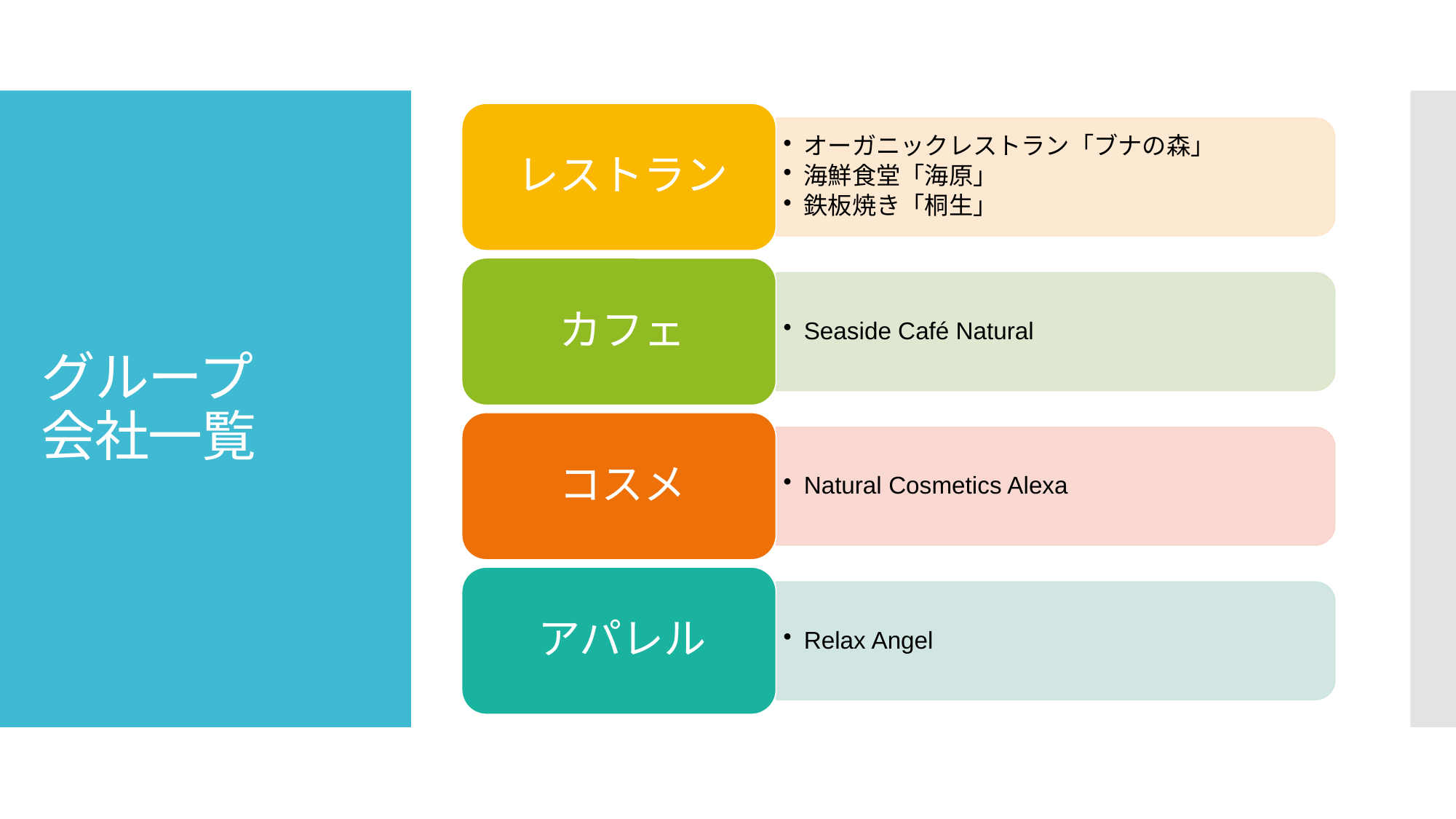

オーガニックレストラン「ブナの森」
海鮮食堂「海原」
鉄板焼き「桐生」
レストラン
Seaside Café Natural
カフェ
Natural Cosmetics Alexa
コスメ
Relax Angel
アパレル
# グループ 会社一覧